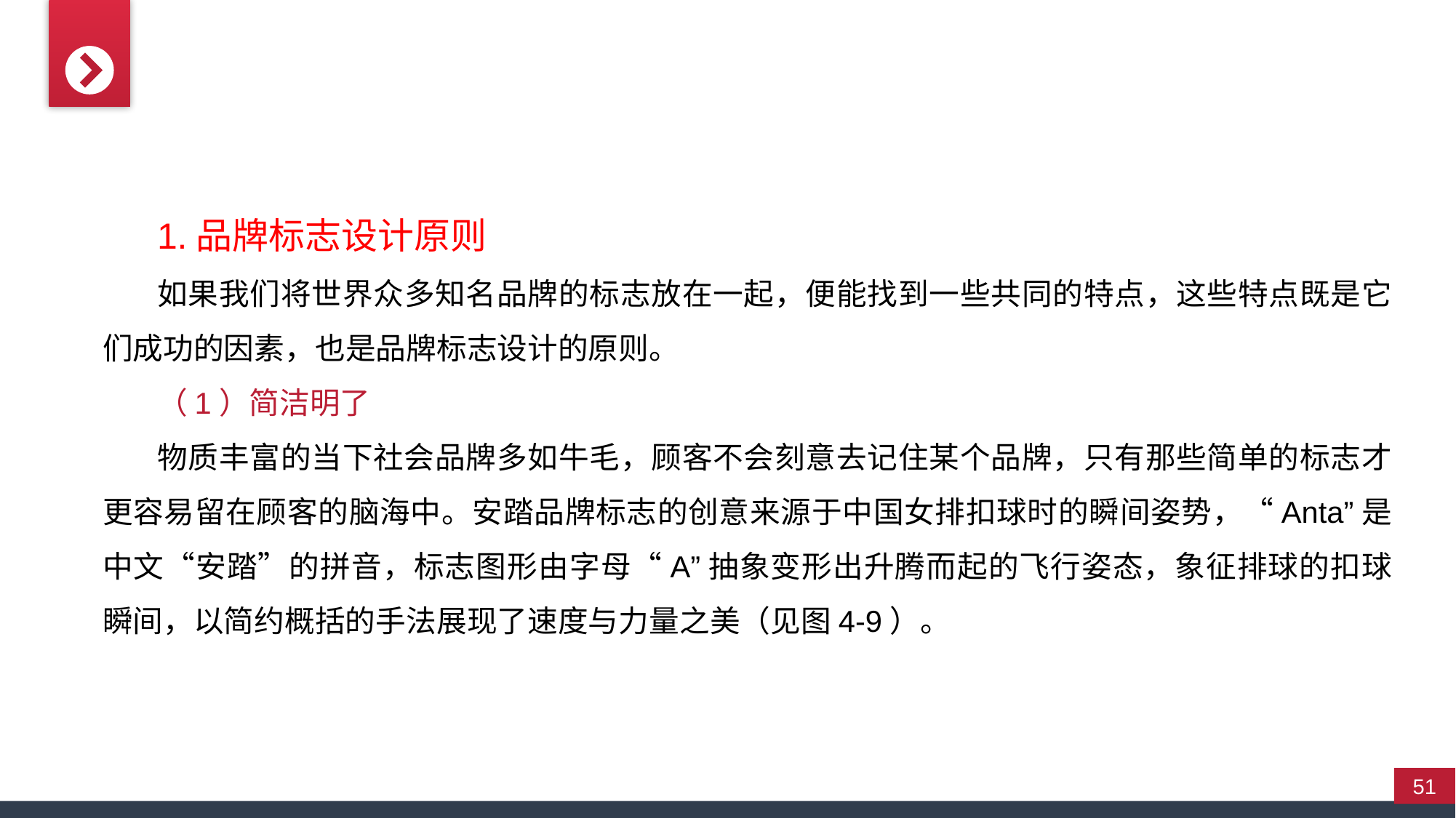

1.品牌标志设计原则
如果我们将世界众多知名品牌的标志放在一起，便能找到一些共同的特点，这些特点既是它们成功的因素，也是品牌标志设计的原则。
（1）简洁明了
物质丰富的当下社会品牌多如牛毛，顾客不会刻意去记住某个品牌，只有那些简单的标志才更容易留在顾客的脑海中。安踏品牌标志的创意来源于中国女排扣球时的瞬间姿势，“Anta”是中文“安踏”的拼音，标志图形由字母“A”抽象变形出升腾而起的飞行姿态，象征排球的扣球瞬间，以简约概括的手法展现了速度与力量之美（见图4-9）。